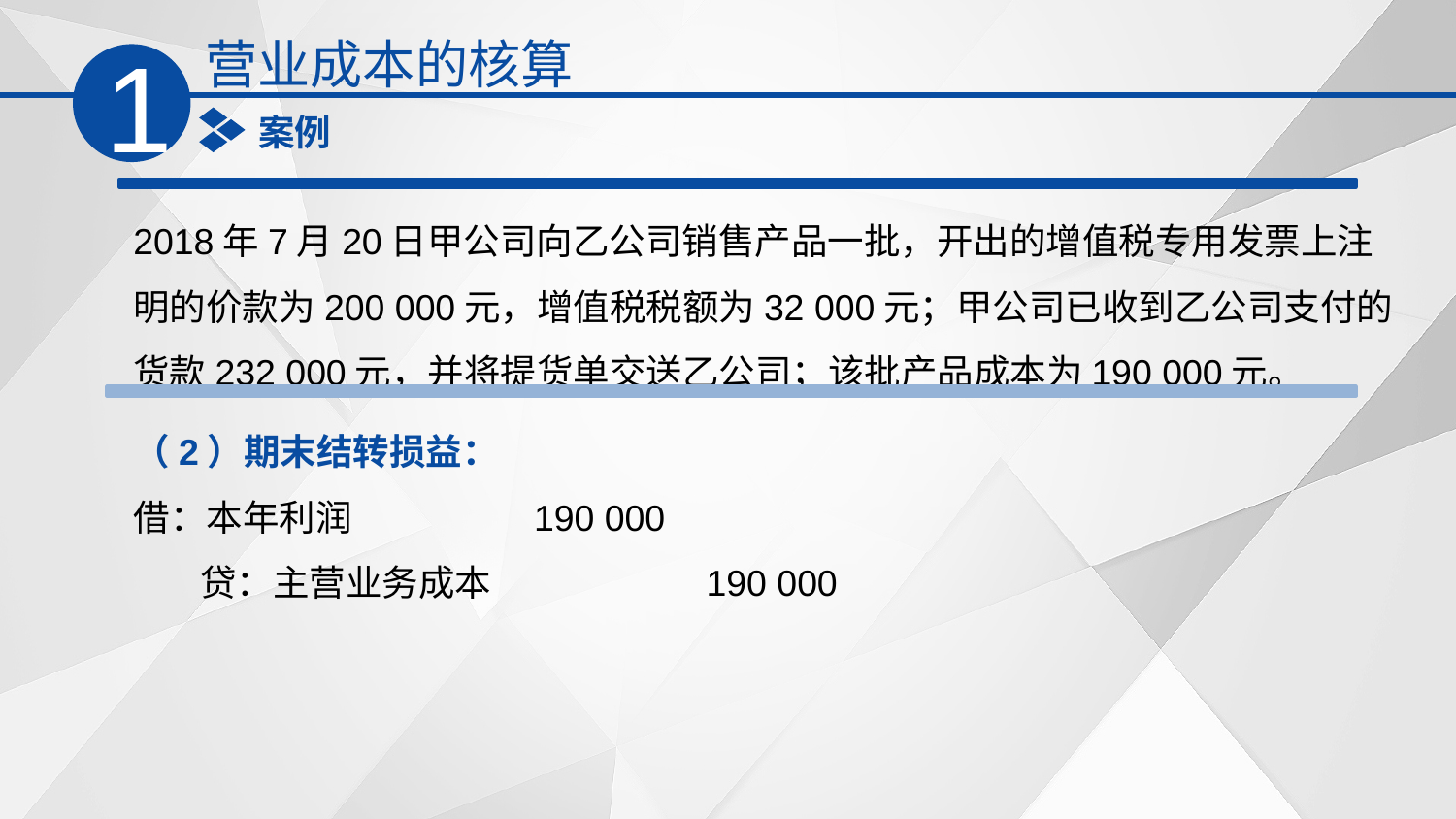

营业成本的核算
1

案例

2018年7月20日甲公司向乙公司销售产品一批，开出的增值税专用发票上注明的价款为200 000元，增值税税额为32 000元；甲公司已收到乙公司支付的货款232 000元，并将提货单交送乙公司；该批产品成本为190 000元。

（2）期末结转损益：
借：本年利润                     190 000
       贷：主营业务成本                         190 000